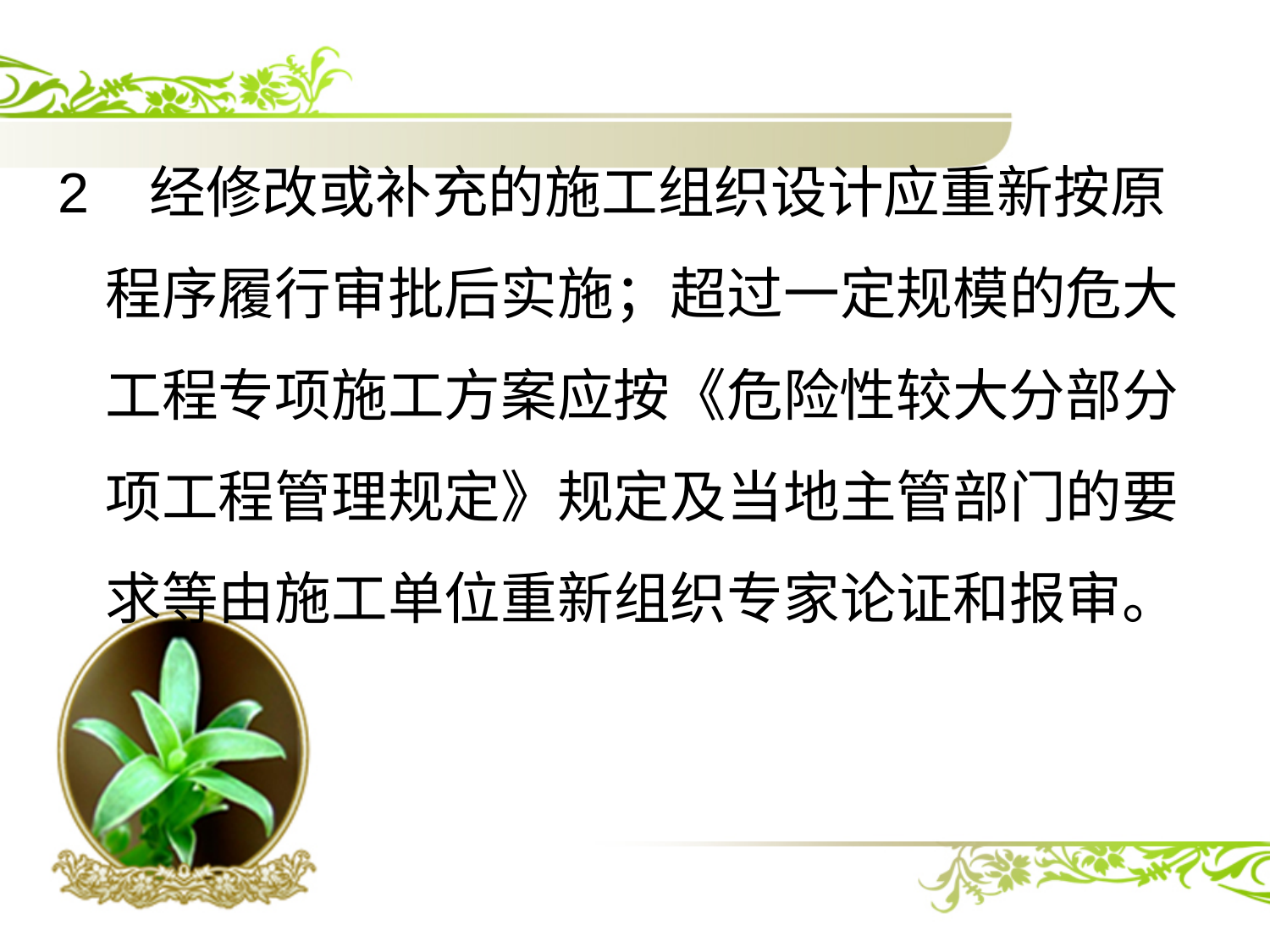

2   经修改或补充的施工组织设计应重新按原程序履行审批后实施；超过一定规模的危大工程专项施工方案应按《危险性较大分部分项工程管理规定》规定及当地主管部门的要求等由施工单位重新组织专家论证和报审。